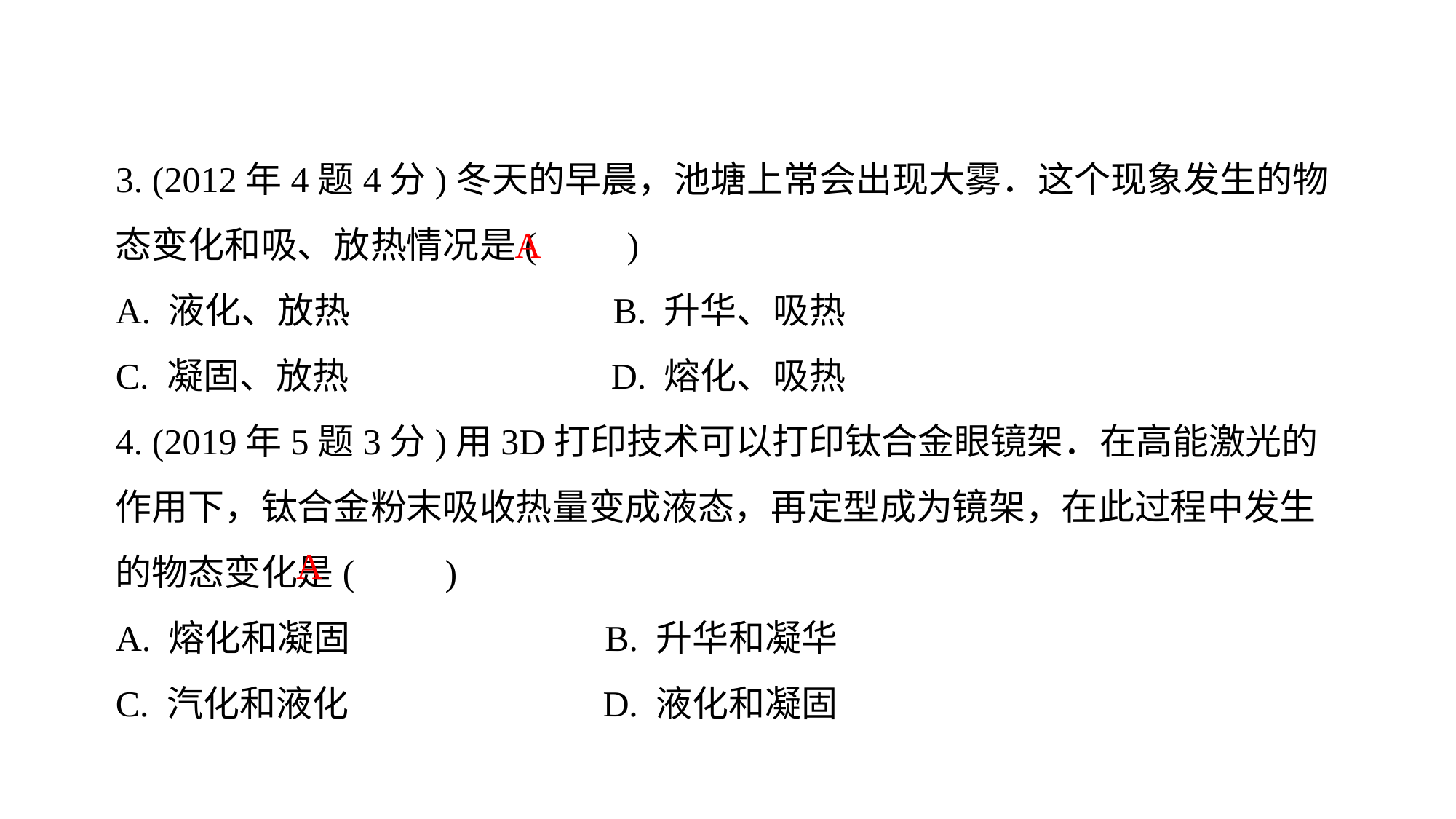

3. (2012年4题4分)冬天的早晨，池塘上常会出现大雾．这个现象发生的物态变化和吸、放热情况是(　　)
A. 液化、放热                               B. 升华、吸热
C. 凝固、放热                               D. 熔化、吸热
4. (2019年5题3分)用3D打印技术可以打印钛合金眼镜架．在高能激光的作用下，钛合金粉末吸收热量变成液态，再定型成为镜架，在此过程中发生的物态变化是(　　)
A. 熔化和凝固                              B. 升华和凝华
C. 汽化和液化                              D. 液化和凝固
 A
 A